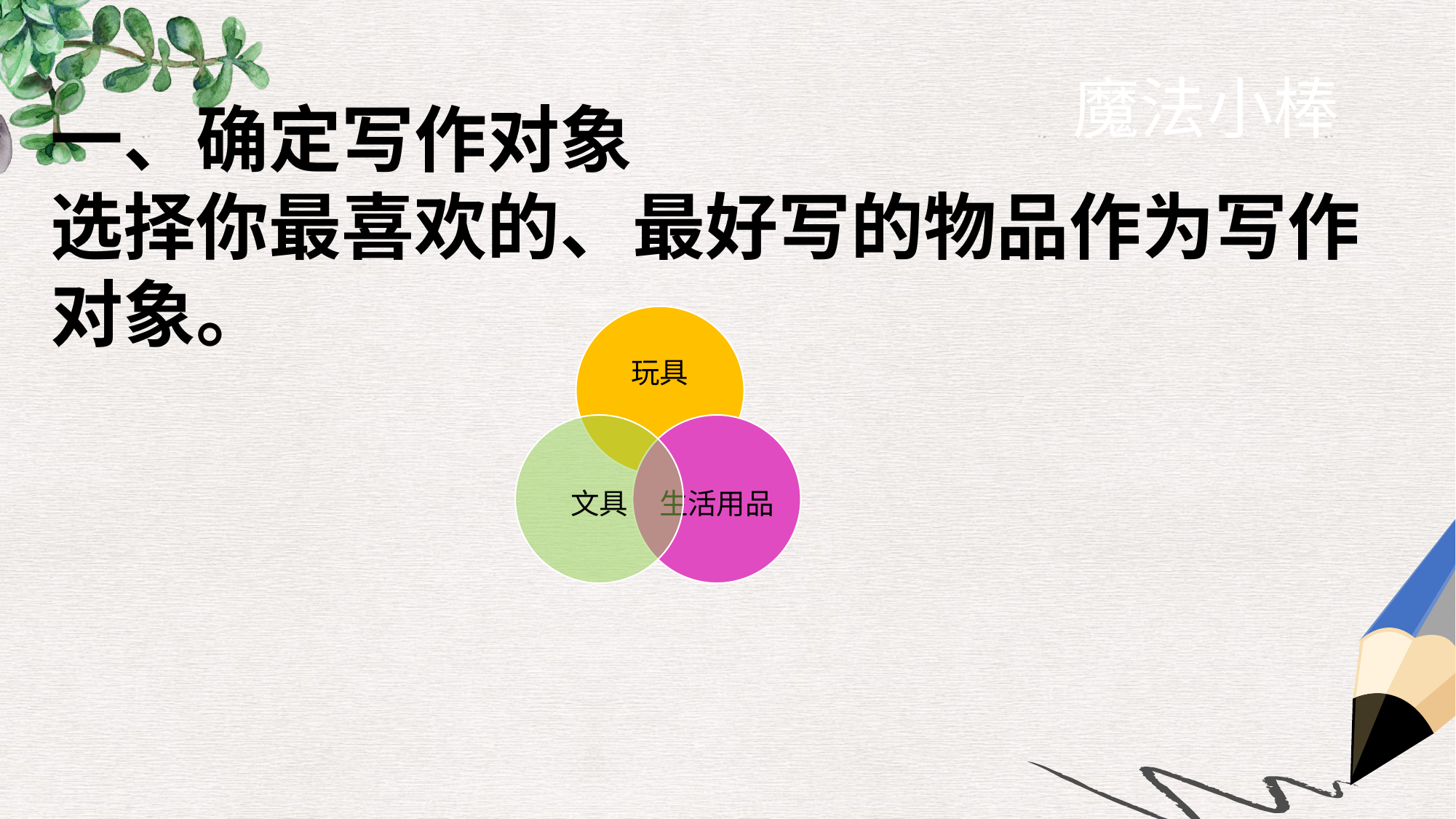

魔法小棒
一、确定写作对象
选择你最喜欢的、最好写的物品作为写作对象。

玩具
生活用品
文具